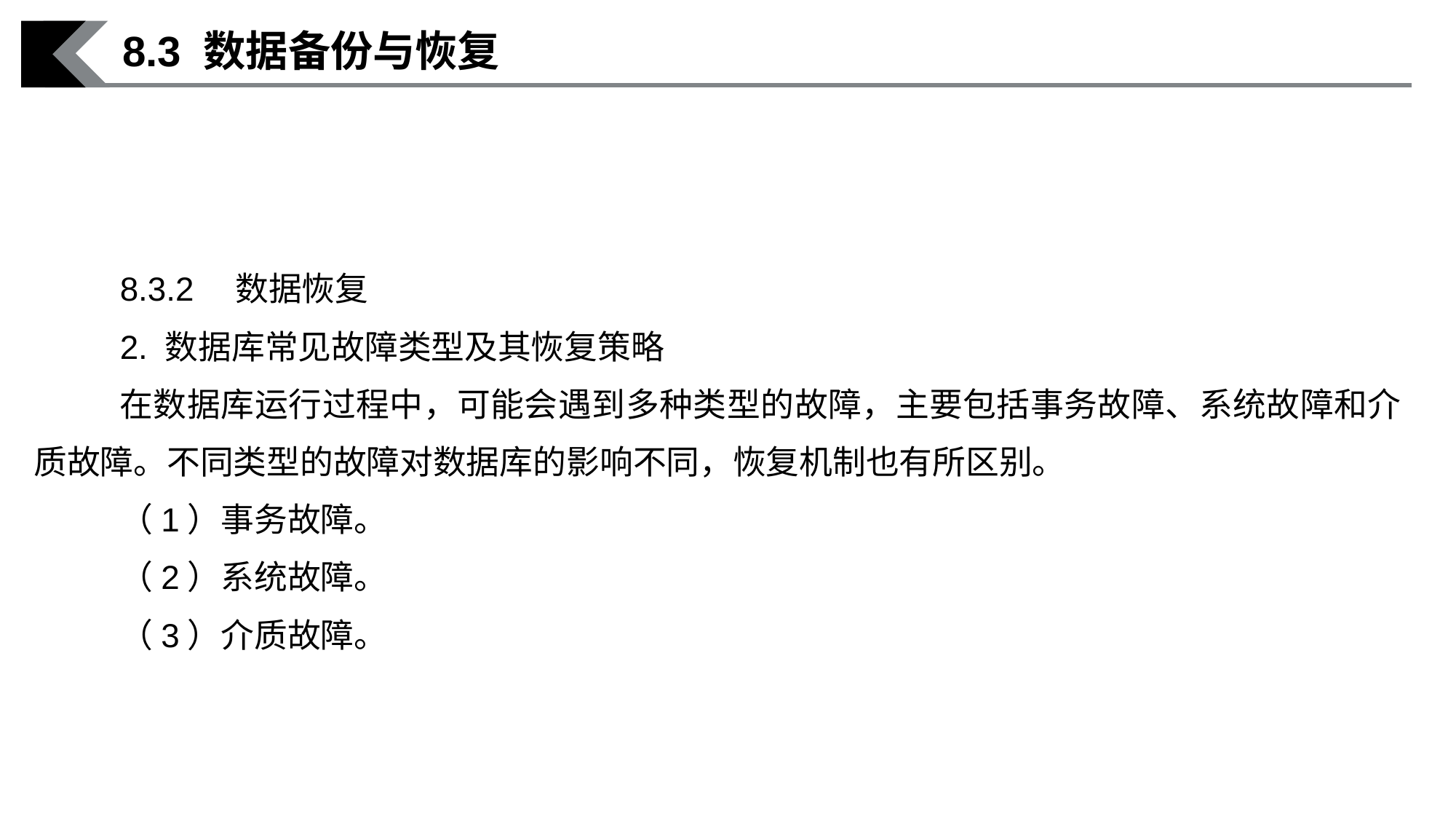

8.3 数据备份与恢复
8.3.2　数据恢复
2. 数据库常见故障类型及其恢复策略
在数据库运行过程中，可能会遇到多种类型的故障，主要包括事务故障、系统故障和介质故障。不同类型的故障对数据库的影响不同，恢复机制也有所区别。
（1）事务故障。
（2）系统故障。
（3）介质故障。